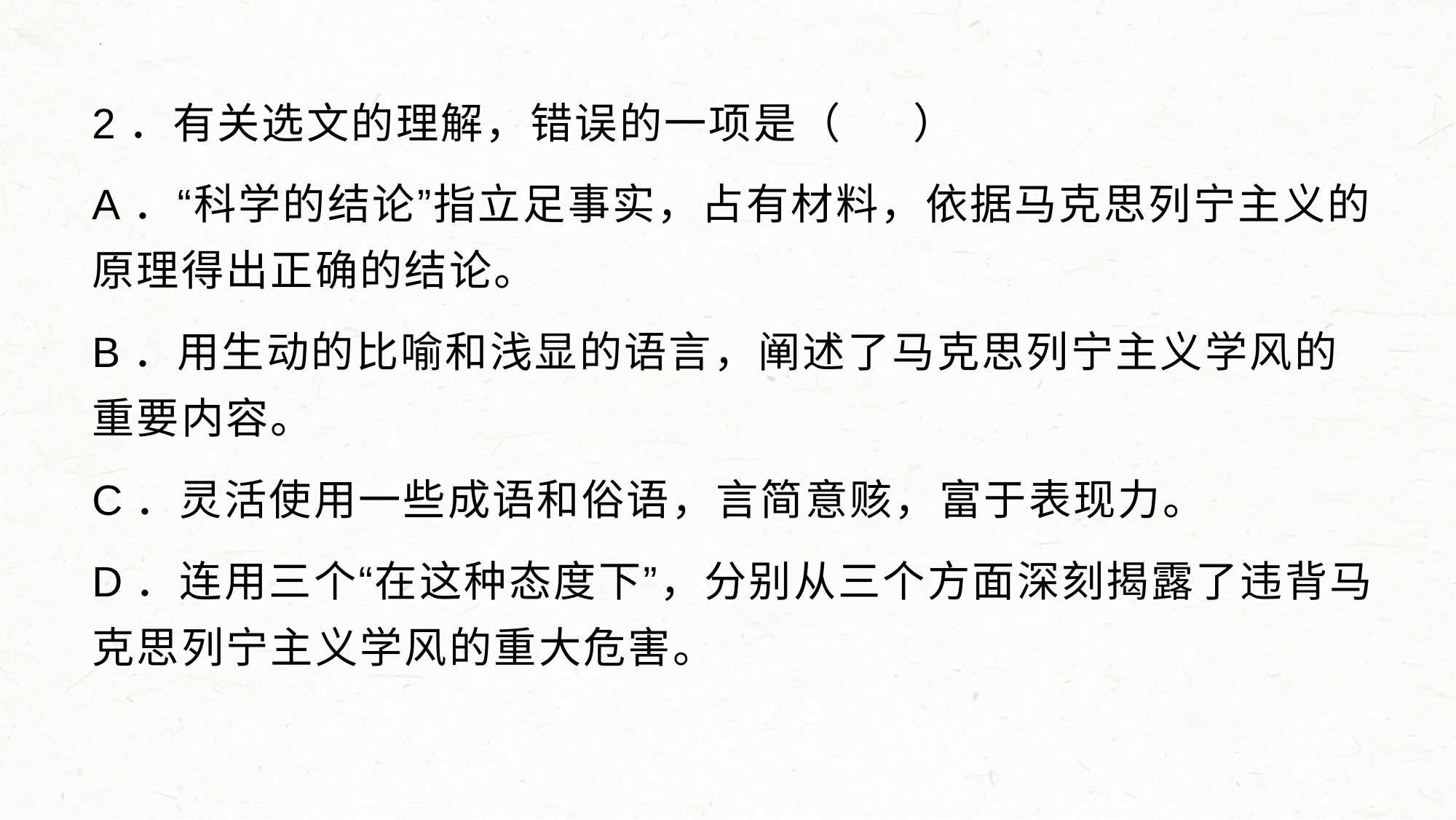

2．有关选文的理解，错误的一项是（     ）
A．“科学的结论”指立足事实，占有材料，依据马克思列宁主义的原理得出正确的结论。
B．用生动的比喻和浅显的语言，阐述了马克思列宁主义学风的重要内容。
C．灵活使用一些成语和俗语，言简意赅，富于表现力。
D．连用三个“在这种态度下”，分别从三个方面深刻揭露了违背马克思列宁主义学风的重大危害。